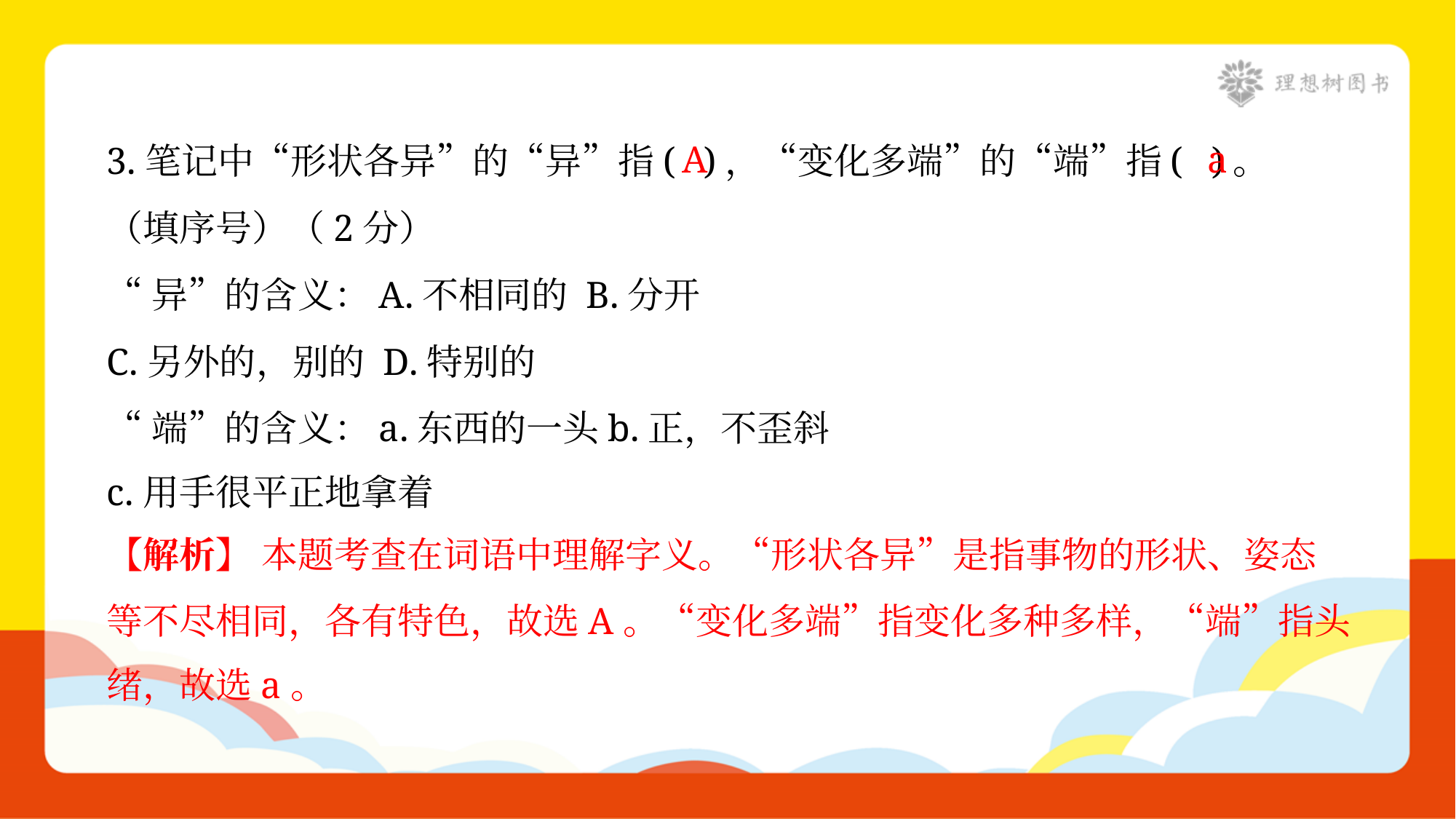

3.笔记中“形状各异”的“异”指(   )，“变化多端”的“端”指(   )。
（填序号）（2分）
“异”的含义：A.不相同的 B.分开
C.另外的，别的 D.特别的
“端”的含义：a.东西的一头b.正，不歪斜
c.用手很平正地拿着
A
a
【解析】 本题考查在词语中理解字义。“形状各异”是指事物的形状、姿态
等不尽相同，各有特色，故选A。“变化多端”指变化多种多样，“端”指头
绪，故选a。